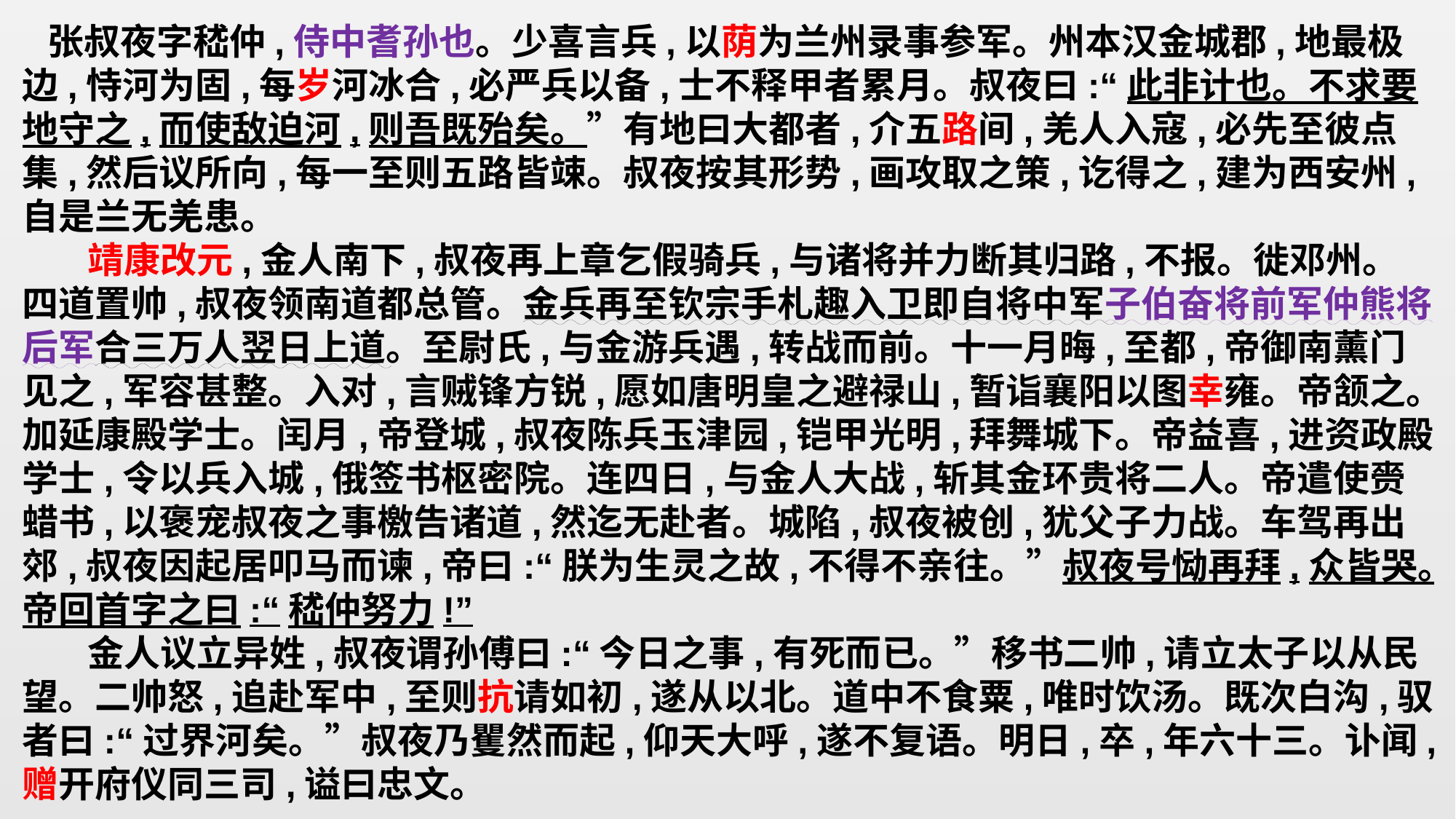

张叔夜字嵇仲,侍中耆孙也。少喜言兵,以荫为兰州录事参军。州本汉金城郡,地最极边,恃河为固,每岁河冰合,必严兵以备,士不释甲者累月。叔夜曰:“此非计也。不求要地守之,而使敌迫河,则吾既殆矣。”有地曰大都者,介五路间,羌人入寇,必先至彼点集,然后议所向,每一至则五路皆竦。叔夜按其形势,画攻取之策,讫得之,建为西安州,自是兰无羌患。   靖康改元,金人南下,叔夜再上章乞假骑兵,与诸将并力断其归路,不报。徙邓州。四道置帅,叔夜领南道都总管。金兵再至钦宗手札趣入卫即自将中军子伯奋将前军仲熊将后军合三万人翌日上道。至尉氏,与金游兵遇,转战而前。十一月晦,至都,帝御南薰门见之,军容甚整。入对,言贼锋方锐,愿如唐明皇之避禄山,暂诣襄阳以图幸雍。帝颔之。加延康殿学士。闰月,帝登城,叔夜陈兵玉津园,铠甲光明,拜舞城下。帝益喜,进资政殿学士,令以兵入城,俄签书枢密院。连四日,与金人大战,斩其金环贵将二人。帝遣使赍蜡书,以褒宠叔夜之事檄告诸道,然迄无赴者。城陷,叔夜被创,犹父子力战。车驾再出郊,叔夜因起居叩马而谏,帝曰:“朕为生灵之故,不得不亲往。”叔夜号恸再拜,众皆哭。帝回首字之曰:“嵇仲努力!”
   金人议立异姓,叔夜谓孙傅曰:“今日之事,有死而已。”移书二帅,请立太子以从民望。二帅怒,追赴军中,至则抗请如初,遂从以北。道中不食粟,唯时饮汤。既次白沟,驭者曰:“过界河矣。”叔夜乃矍然而起,仰天大呼,遂不复语。明日,卒,年六十三。讣闻,赠开府仪同三司,谥曰忠文。